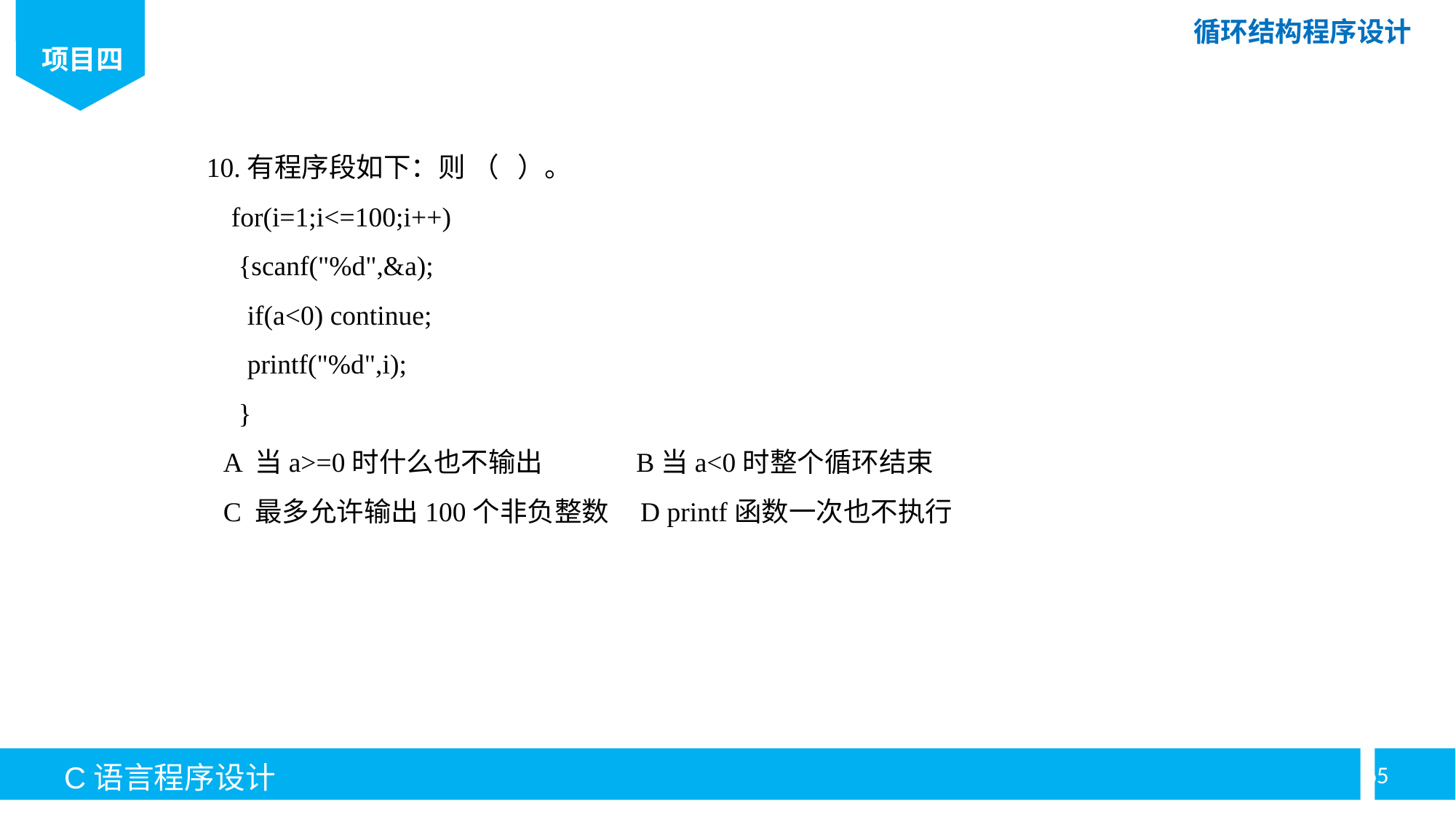

10.有程序段如下：则 （   ）。
for(i=1;i<=100;i++)
 {scanf("%d",&a);
if(a<0) continue;
printf("%d",i);
}
A 当a>=0时什么也不输出              B当a<0时整个循环结束
C 最多允许输出100个非负整数    D printf函数一次也不执行